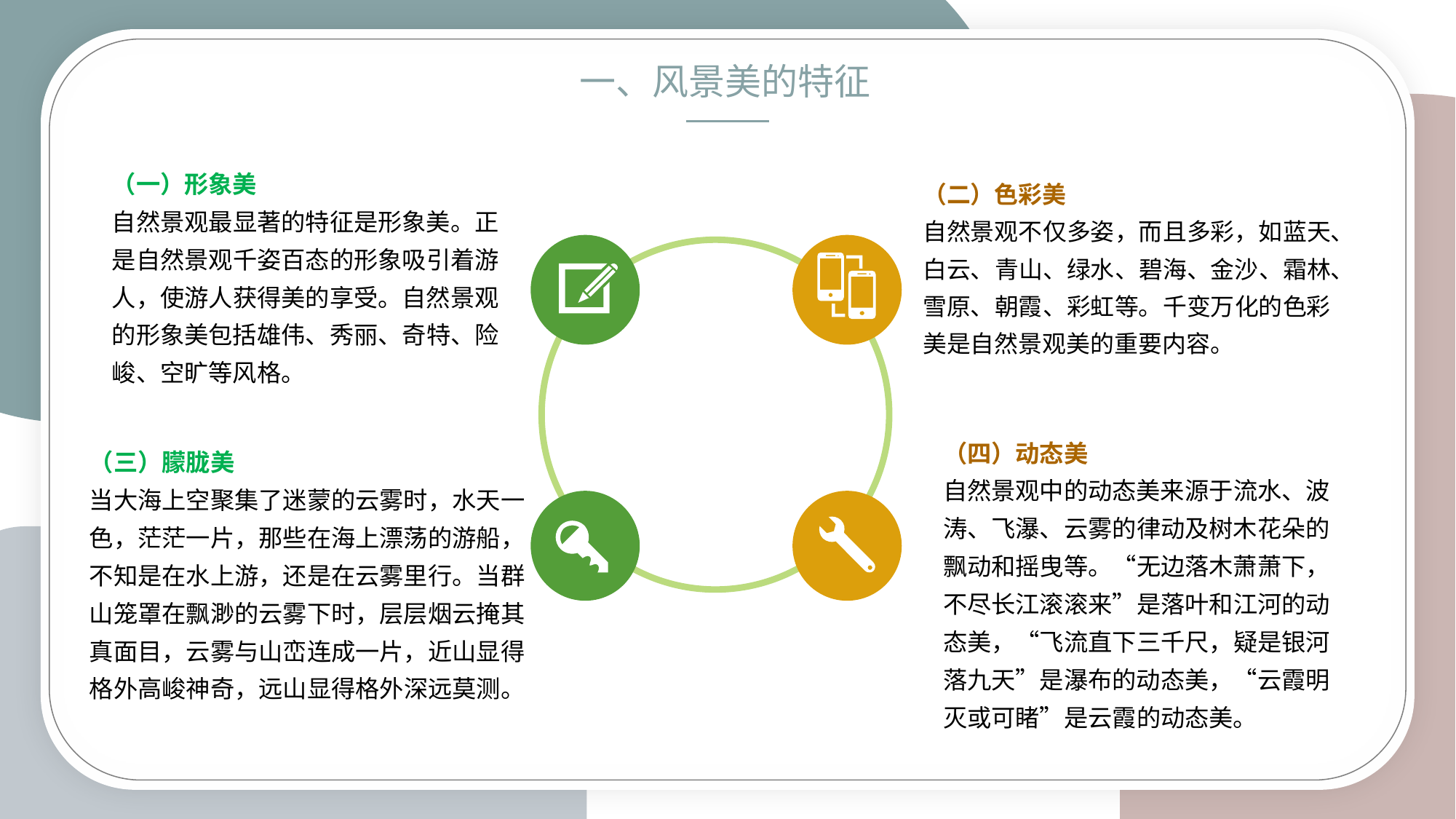

一、风景美的特征

（一）形象美
自然景观最显著的特征是形象美。正是自然景观千姿百态的形象吸引着游人，使游人获得美的享受。自然景观的形象美包括雄伟、秀丽、奇特、险峻、空旷等风格。
（二）色彩美
自然景观不仅多姿，而且多彩，如蓝天、白云、青山、绿水、碧海、金沙、霜林、
雪原、朝霞、彩虹等。千变万化的色彩美是自然景观美的重要内容。

（四）动态美
自然景观中的动态美来源于流水、波涛、飞瀑、云雾的律动及树木花朵的飘动和摇曳等。“无边落木萧萧下，不尽长江滚滚来”是落叶和江河的动态美，“飞流直下三千尺，疑是银河落九天”是瀑布的动态美，“云霞明灭或可睹”是云霞的动态美。
（三）朦胧美
当大海上空聚集了迷蒙的云雾时，水天一色，茫茫一片，那些在海上漂荡的游船，不知是在水上游，还是在云雾里行。当群山笼罩在飘渺的云雾下时，层层烟云掩其真面目，云雾与山峦连成一片，近山显得格外高峻神奇，远山显得格外深远莫测。